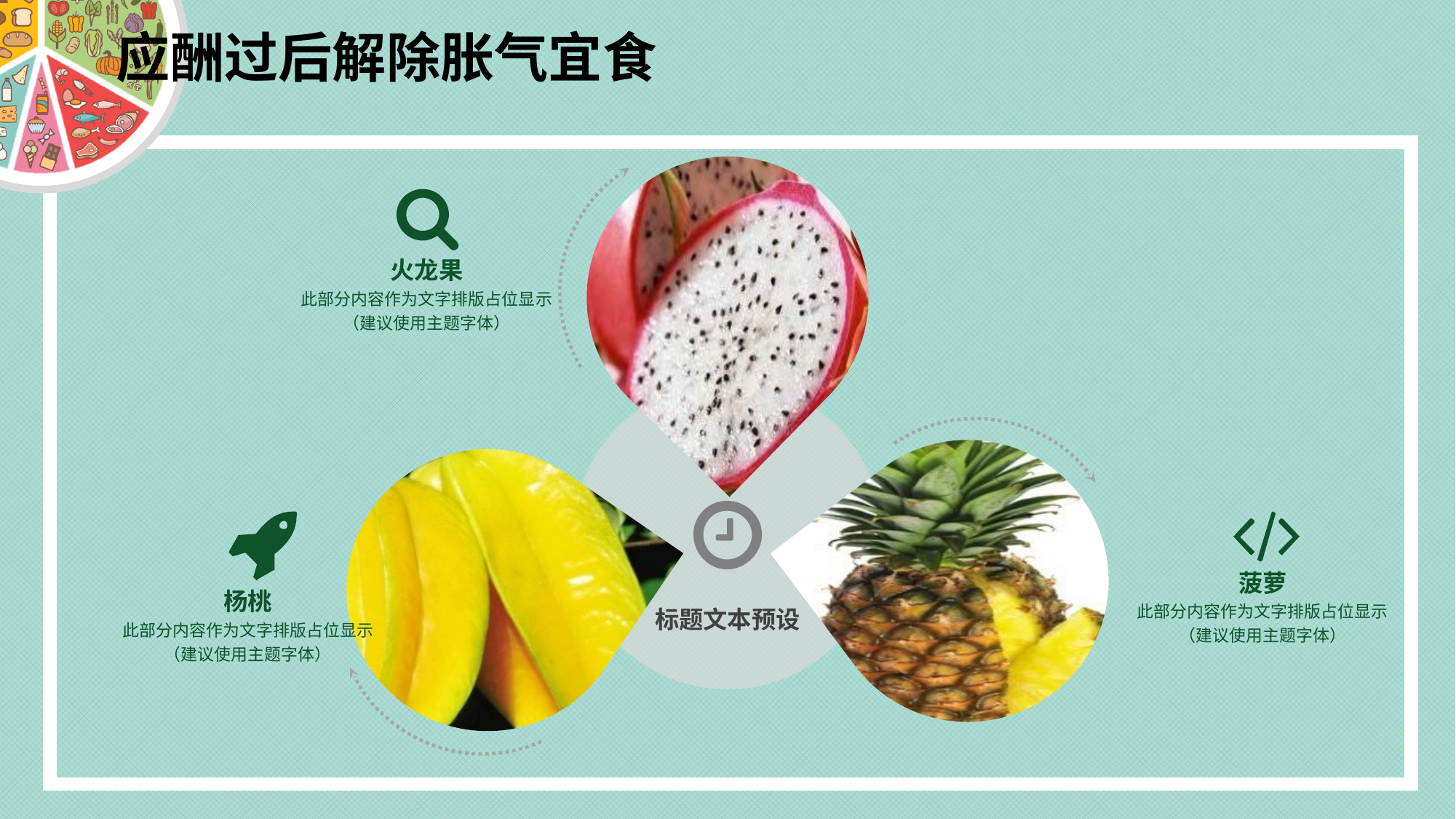

# 应酬过后解除胀气宜食

火龙果
此部分内容作为文字排版占位显示
（建议使用主题字体）

菠萝
此部分内容作为文字排版占位显示
（建议使用主题字体）
杨桃
此部分内容作为文字排版占位显示
（建议使用主题字体）
标题文本预设